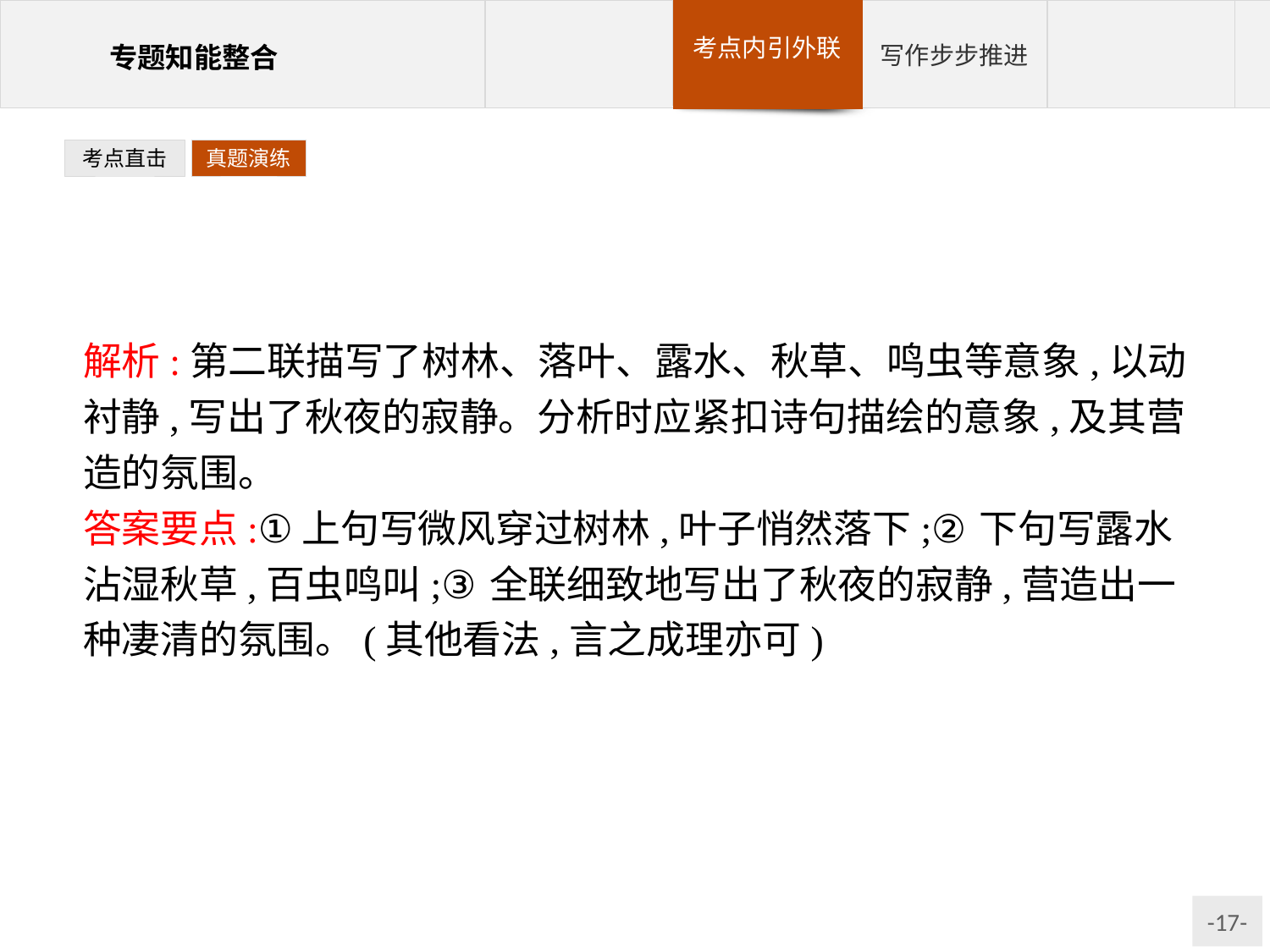

考点直击
真题演练
解析:第二联描写了树林、落叶、露水、秋草、鸣虫等意象,以动衬静,写出了秋夜的寂静。分析时应紧扣诗句描绘的意象,及其营造的氛围。
答案要点:①上句写微风穿过树林,叶子悄然落下;②下句写露水沾湿秋草,百虫鸣叫;③全联细致地写出了秋夜的寂静,营造出一种凄清的氛围。(其他看法,言之成理亦可)